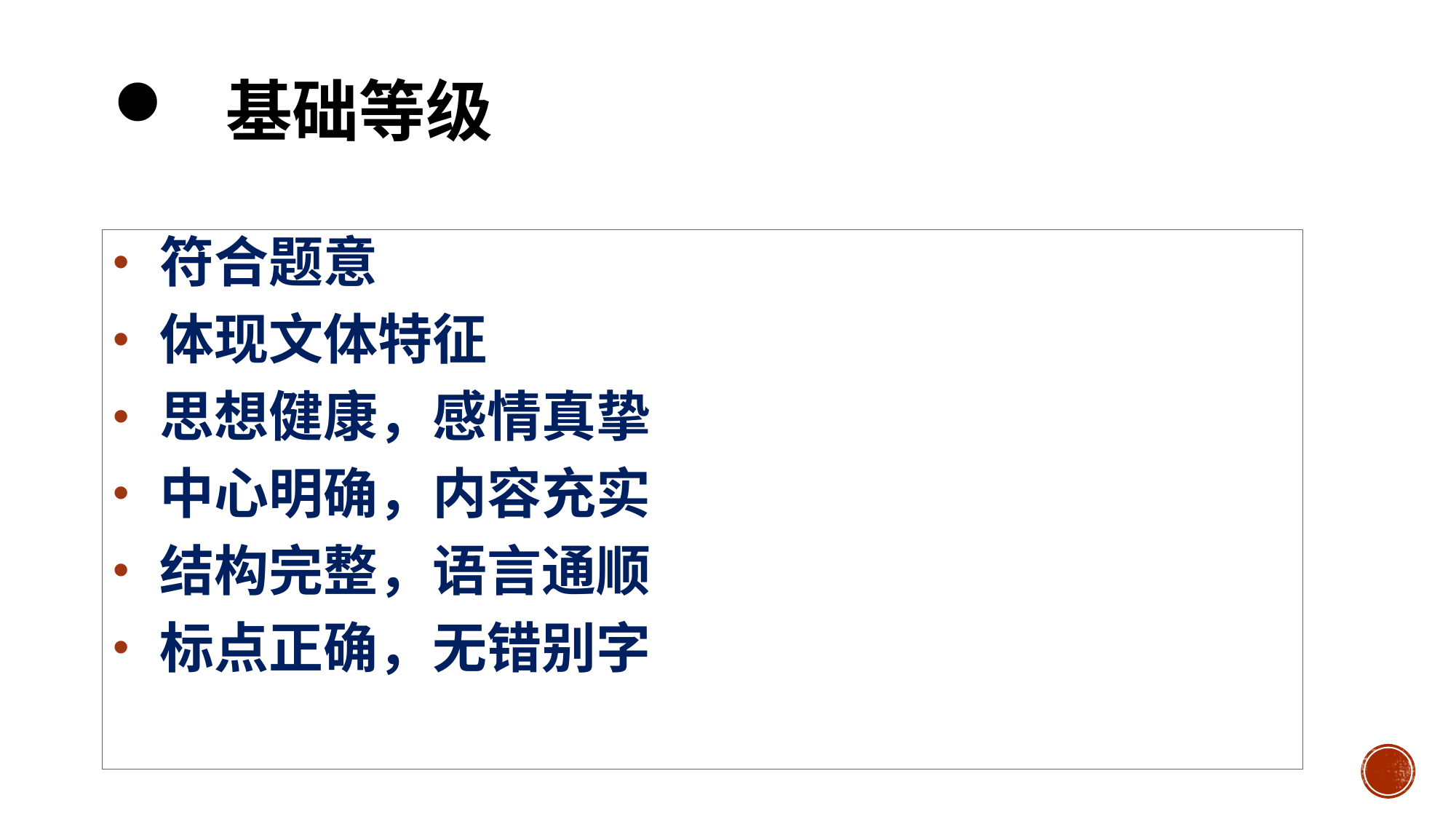

# 基础等级
 符合题意
 体现文体特征
 思想健康，感情真挚
 中心明确，内容充实
 结构完整，语言通顺
 标点正确，无错别字